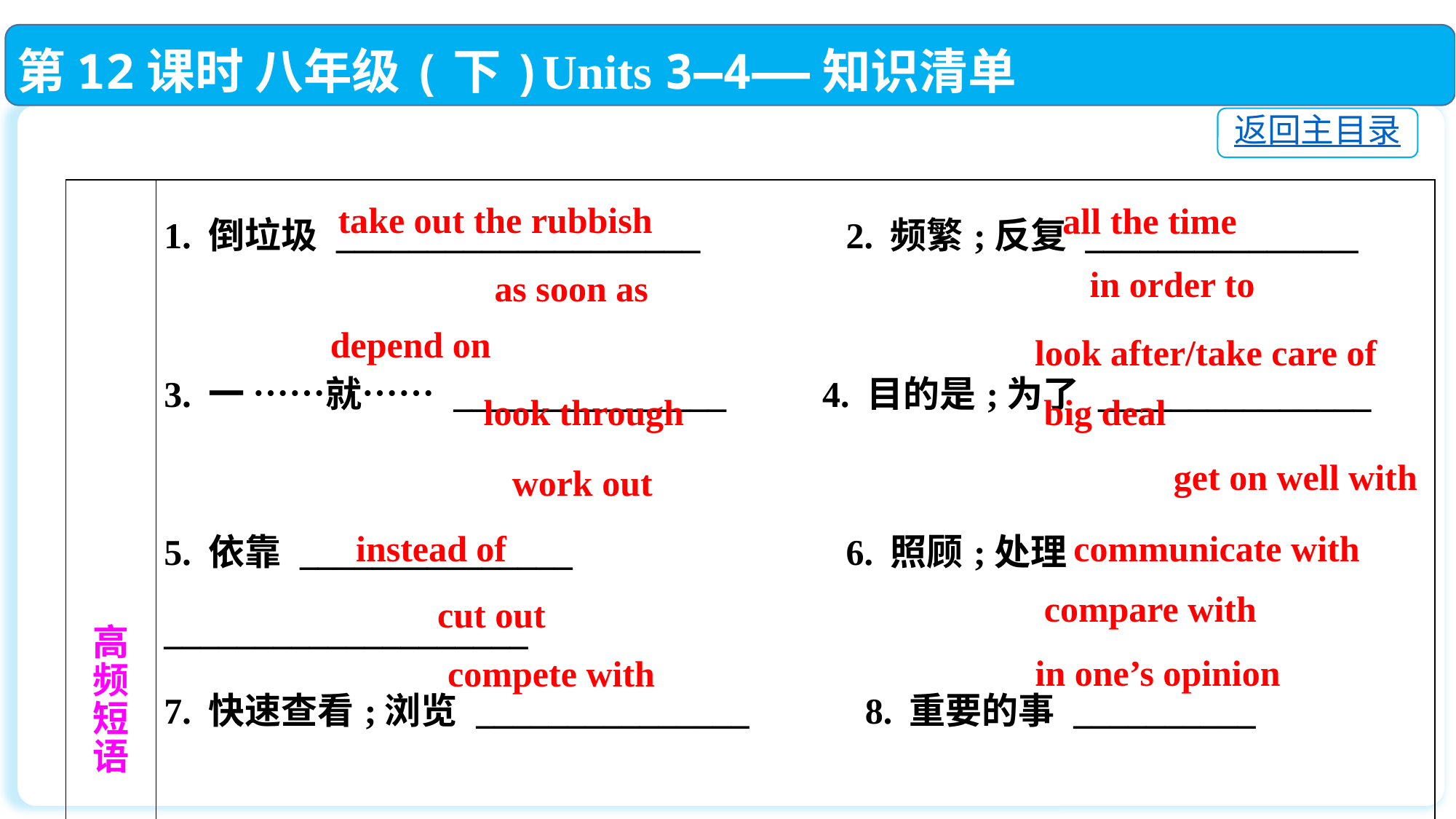

第12课时 八年级(下)Units 3—4——知识清单

返回主目录
| 高 频 短 语 | 1. 倒垃圾 \_\_\_\_\_\_\_\_\_\_\_\_\_\_\_\_\_\_\_\_ 　　　2. 频繁;反复 \_\_\_\_\_\_\_\_\_\_\_\_\_\_\_　　　　　　　 3. 一 ……就…… \_\_\_\_\_\_\_\_\_\_\_\_\_\_\_　 4. 目的是;为了 \_\_\_\_\_\_\_\_\_\_\_\_\_\_\_　　　　　　　 5. 依靠 \_\_\_\_\_\_\_\_\_\_\_\_\_\_\_　　　　　　　6. 照顾;处理 \_\_\_\_\_\_\_\_\_\_\_\_\_\_\_\_\_\_\_\_　　　　　　　 7. 快速查看;浏览 \_\_\_\_\_\_\_\_\_\_\_\_\_\_\_　　 8. 重要的事 \_\_\_\_\_\_\_\_\_\_　　　　　　 9. 成功地发展;解决 \_\_\_\_\_\_\_\_\_\_\_\_\_\_\_　 10. 和睦相处,关系良好 \_\_\_\_\_\_\_\_\_\_\_\_\_\_　　　　　　　 11. 代替 \_\_\_\_\_\_\_\_\_\_\_\_\_\_\_　　　　　　 12. 和……沟通 \_\_\_\_\_\_\_\_\_\_\_\_\_\_\_\_\_　　　　　　　 13. 删去;删除 \_\_\_\_\_\_\_\_\_\_\_\_\_\_\_　　　　14. 比较;对比 \_\_\_\_\_\_\_\_\_\_\_\_\_\_\_　　　　　　 15. 与……竞争 \_\_\_\_\_\_\_\_\_\_\_\_\_\_\_　　　 16. 依……看 \_\_\_\_\_\_\_\_\_\_\_\_\_\_\_ |
| --- | --- |
 take out the rubbish
 all the time
in order to
as soon as
depend on
look after/take care of
big deal
look through
get on well with
work out
communicate with
instead of
 compare with
cut out
 in one’s opinion
  compete with